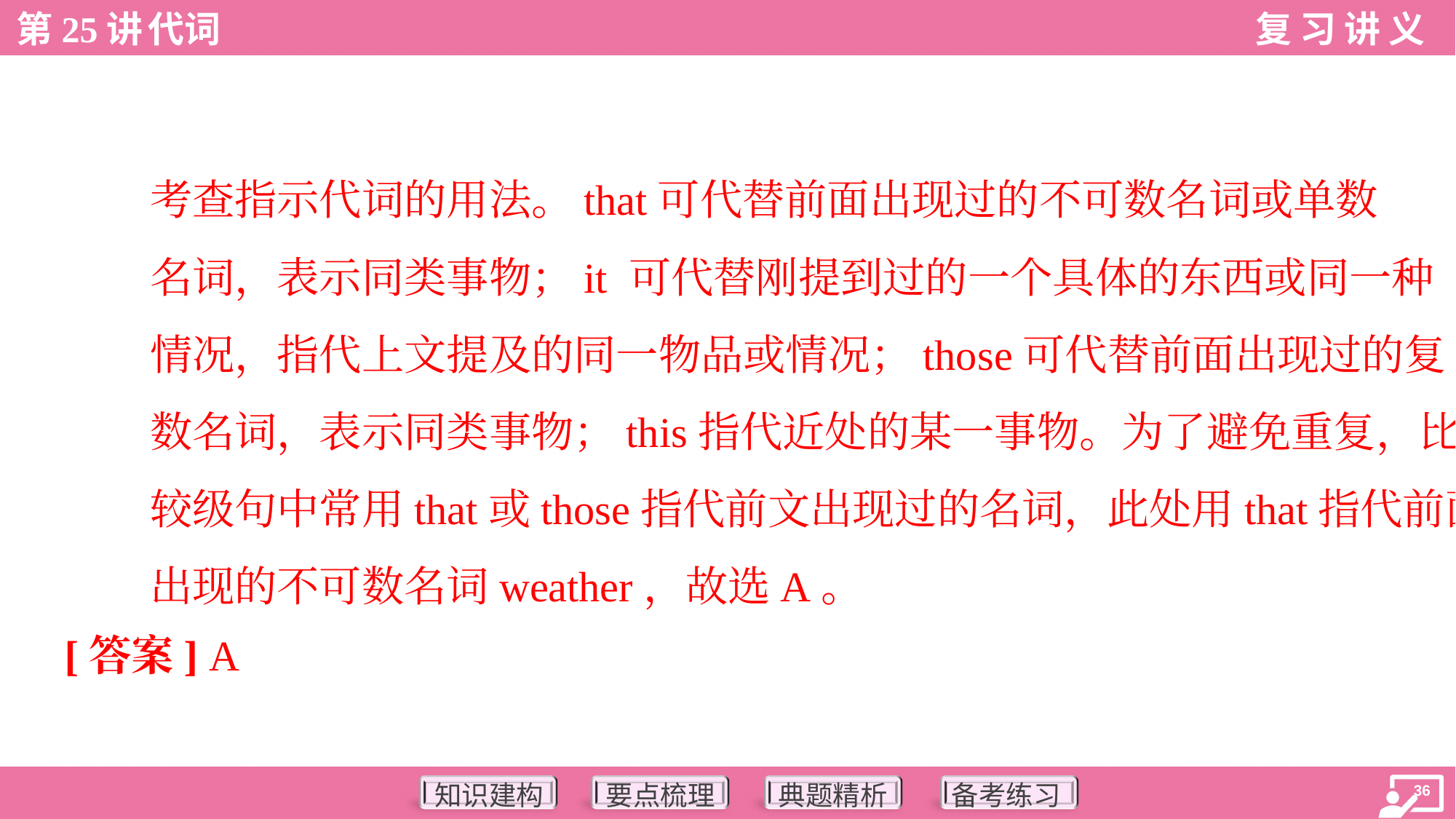

考查指示代词的用法。that可代替前面出现过的不可数名词或单数
名词，表示同类事物；it 可代替刚提到过的一个具体的东西或同一种
情况，指代上文提及的同一物品或情况；those可代替前面出现过的复
数名词，表示同类事物；this指代近处的某一事物。为了避免重复，比
较级句中常用that或those指代前文出现过的名词，此处用that指代前面
出现的不可数名词weather，故选A。
[答案] A